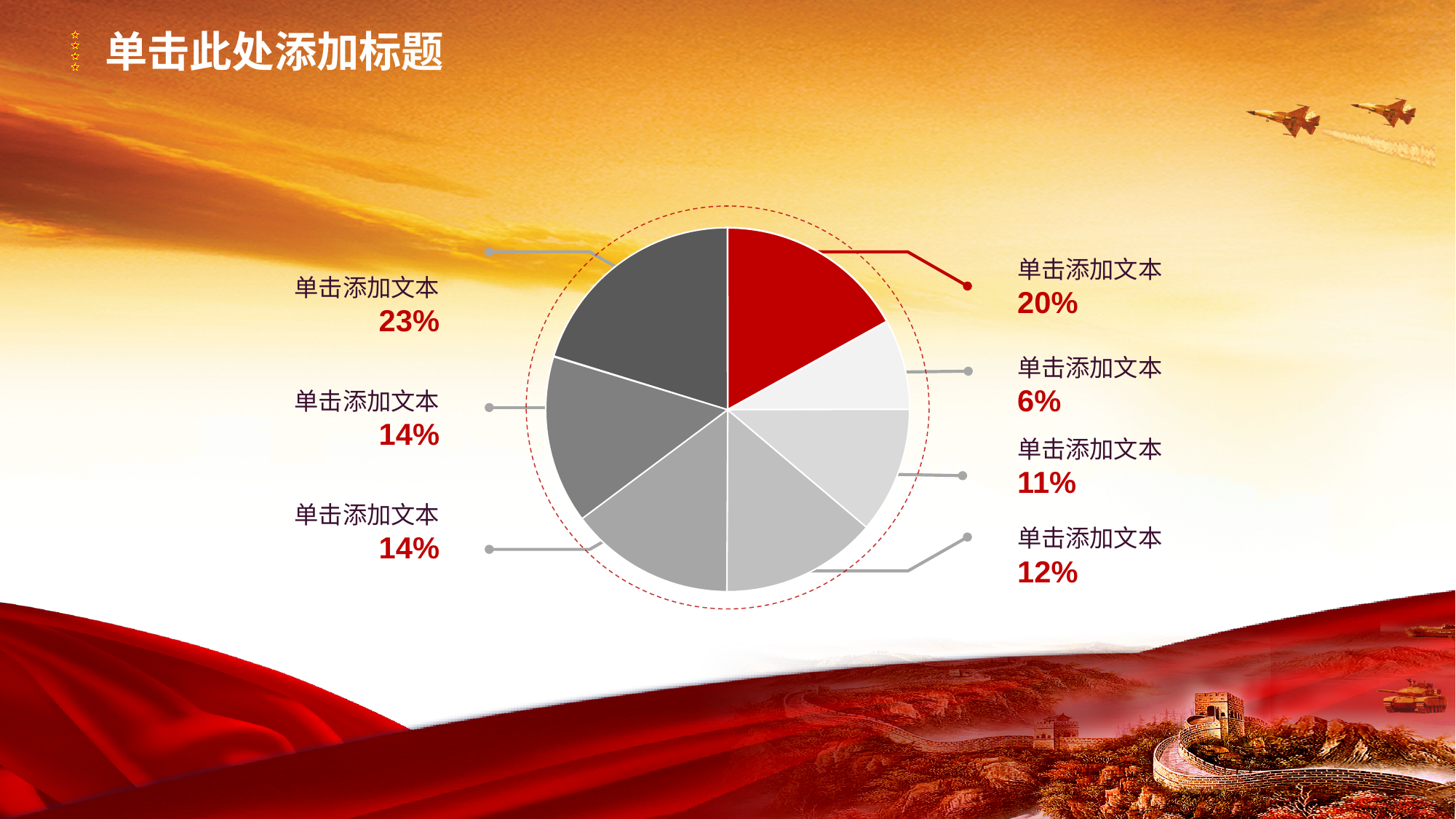

单击此处添加标题

单击添加文本
20%

单击添加文本
23%
单击添加文本
6%
单击添加文本
14%
单击添加文本
11%
单击添加文本
14%

单击添加文本
12%